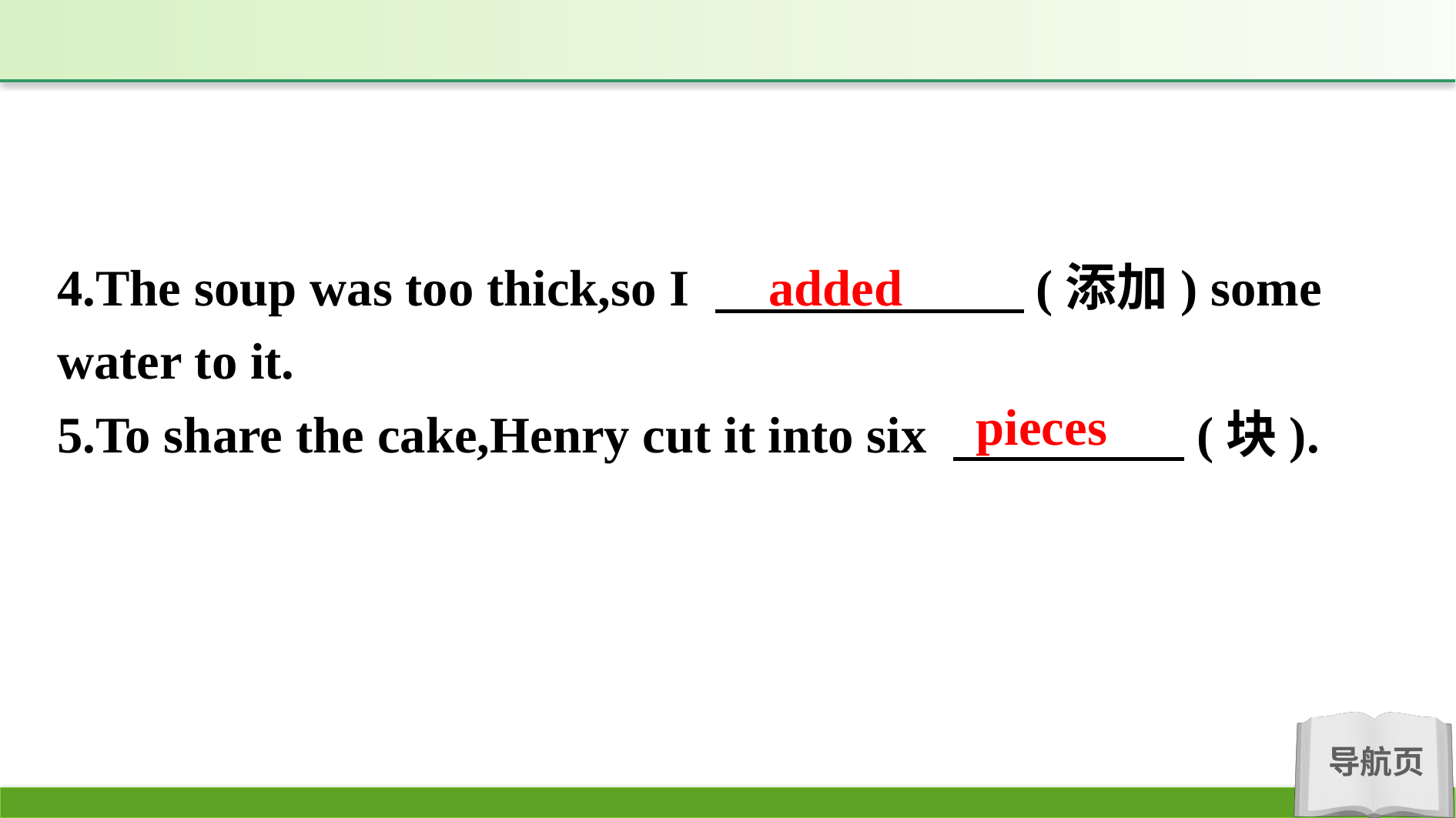

4.The soup was too thick,so I 　　　　　　(添加) some water to it.
5.To share the cake,Henry cut it into six 　　　　 (块).
added
pieces